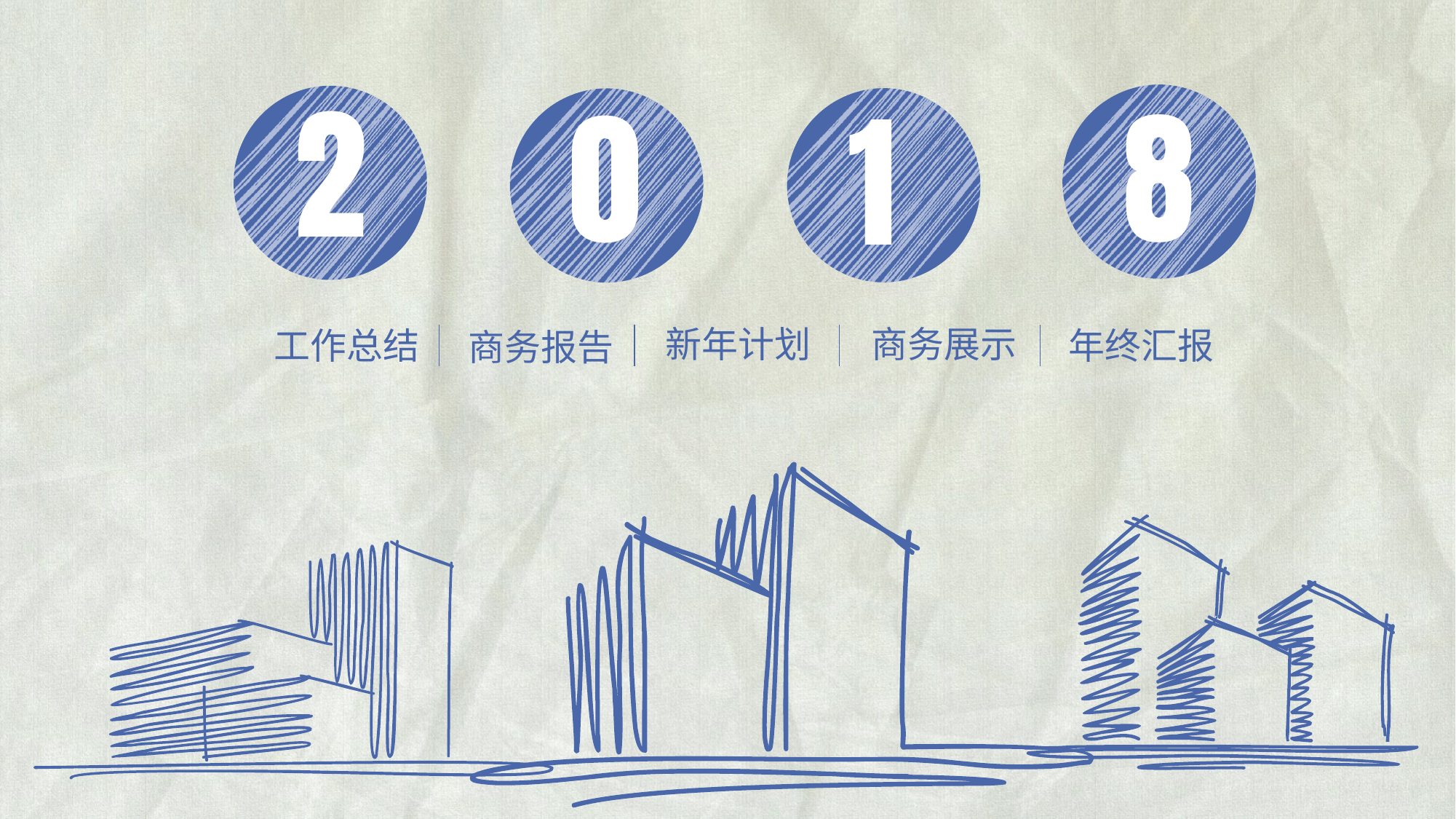

2

8
0
1
商务展示
新年计划
年终汇报
工作总结
商务报告